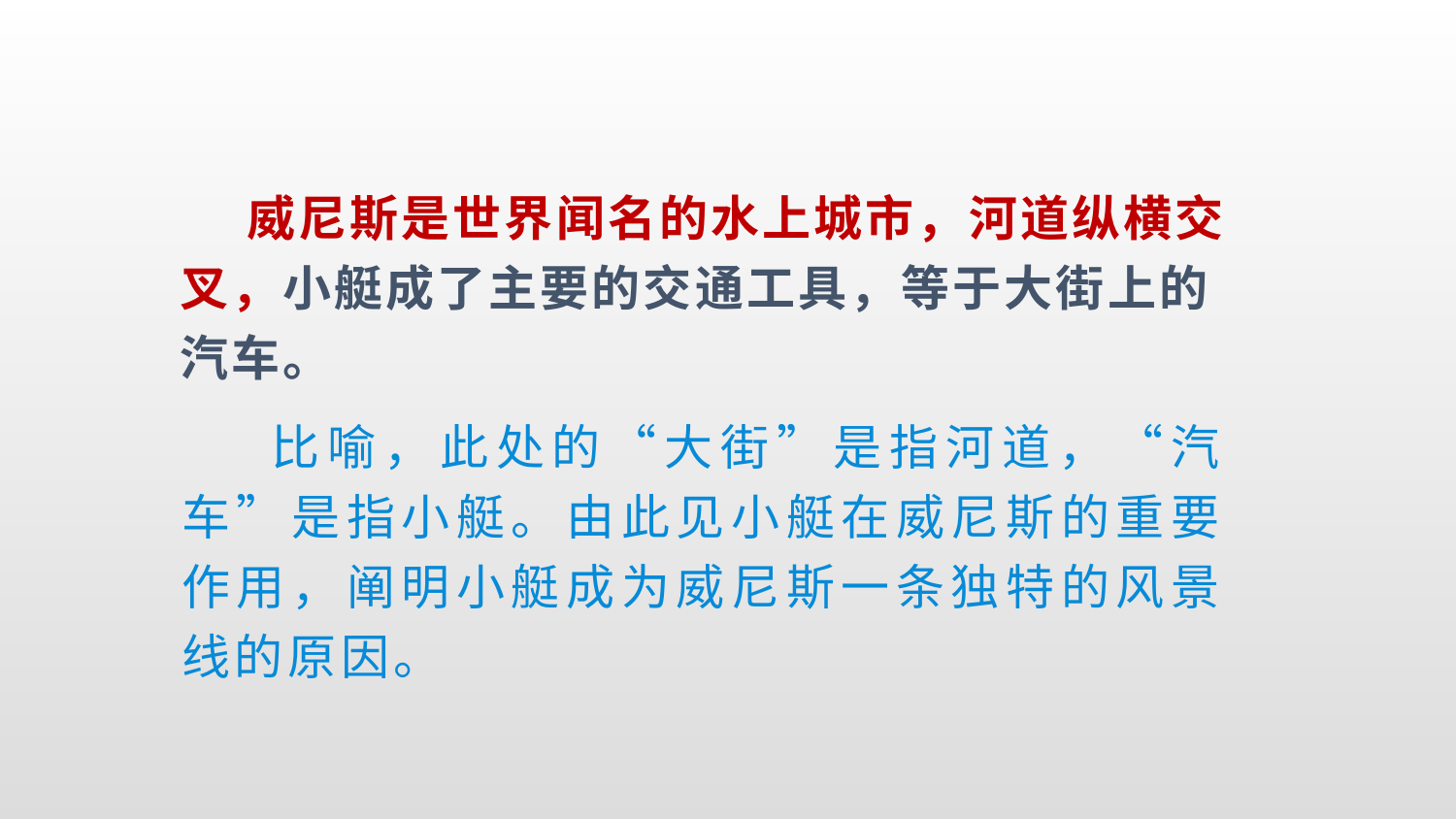

威尼斯是世界闻名的水上城市，河道纵横交叉，小艇成了主要的交通工具，等于大街上的汽车。
    比喻，此处的“大街”是指河道，“汽车”是指小艇。由此见小艇在威尼斯的重要作用，阐明小艇成为威尼斯一条独特的风景线的原因。